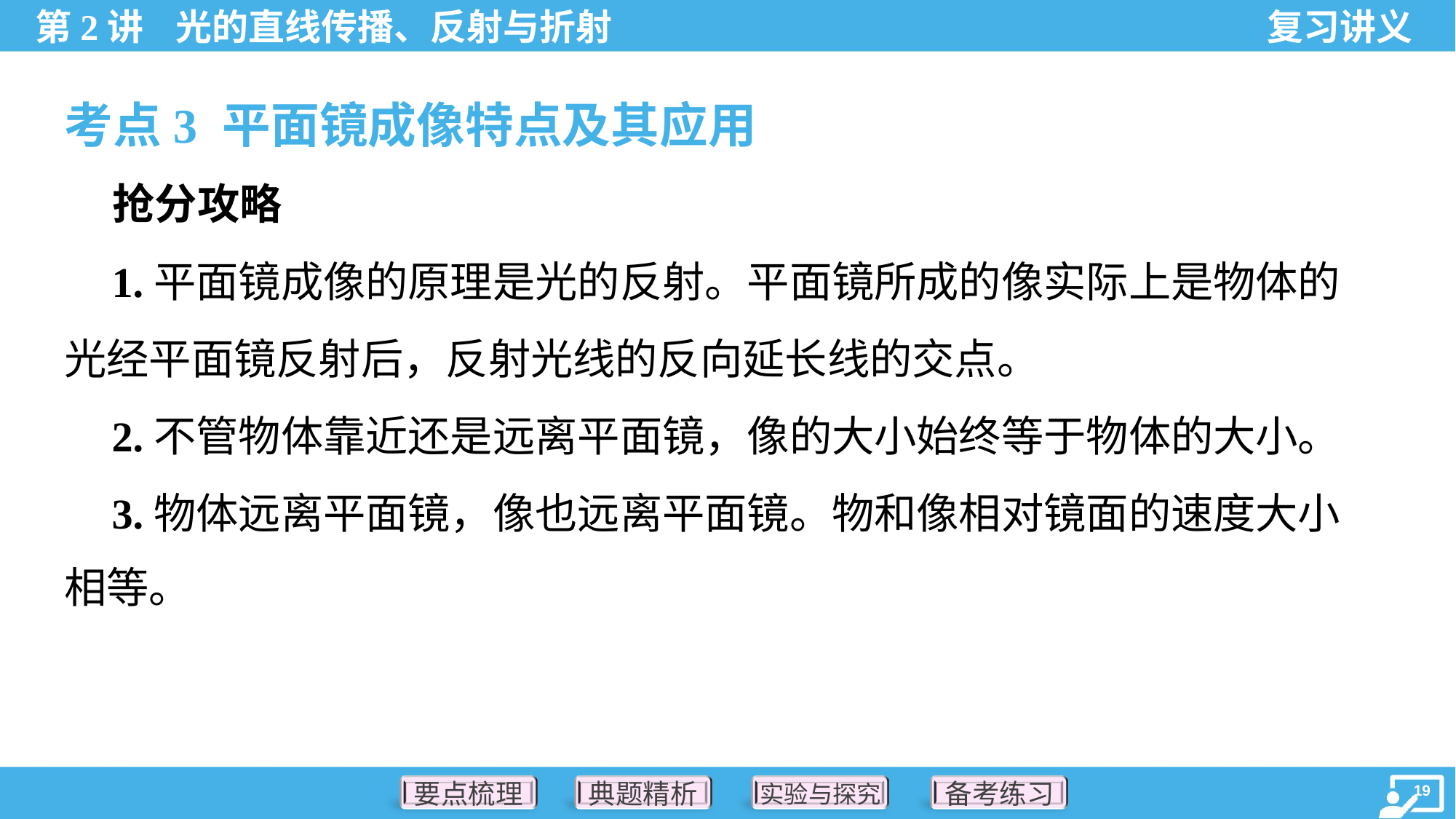

考点3 平面镜成像特点及其应用
    抢分攻略
    1.平面镜成像的原理是光的反射。平面镜所成的像实际上是物体的
光经平面镜反射后，反射光线的反向延长线的交点。
    2.不管物体靠近还是远离平面镜，像的大小始终等于物体的大小。
    3.物体远离平面镜，像也远离平面镜。物和像相对镜面的速度大小
相等。